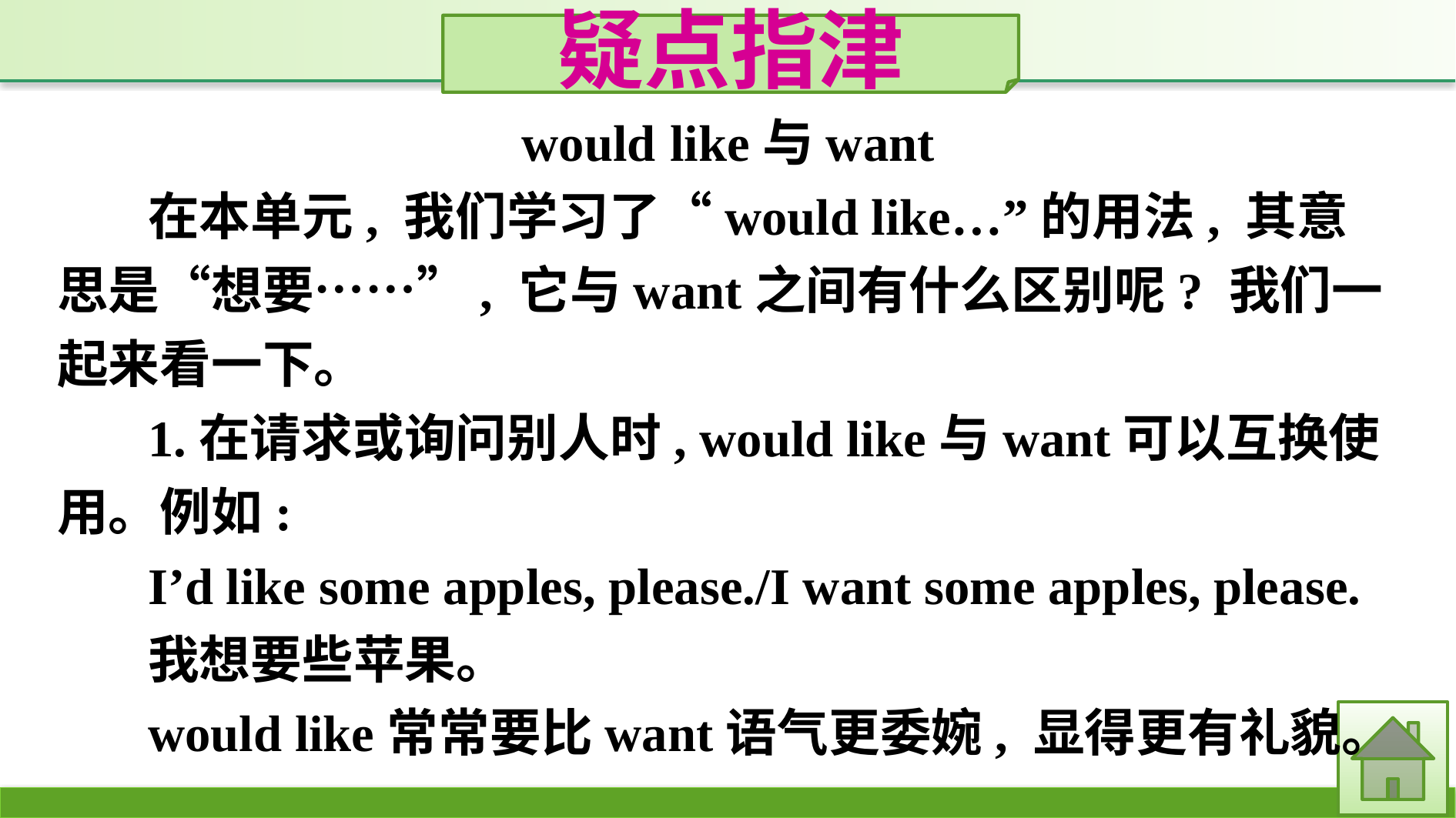

疑点指津
would like与want
在本单元, 我们学习了“would like…”的用法, 其意思是“想要……”, 它与want之间有什么区别呢? 我们一起来看一下。
1.在请求或询问别人时, would like与want可以互换使用。例如:
I’d like some apples, please./I want some apples, please.
我想要些苹果。
would like常常要比want语气更委婉, 显得更有礼貌。